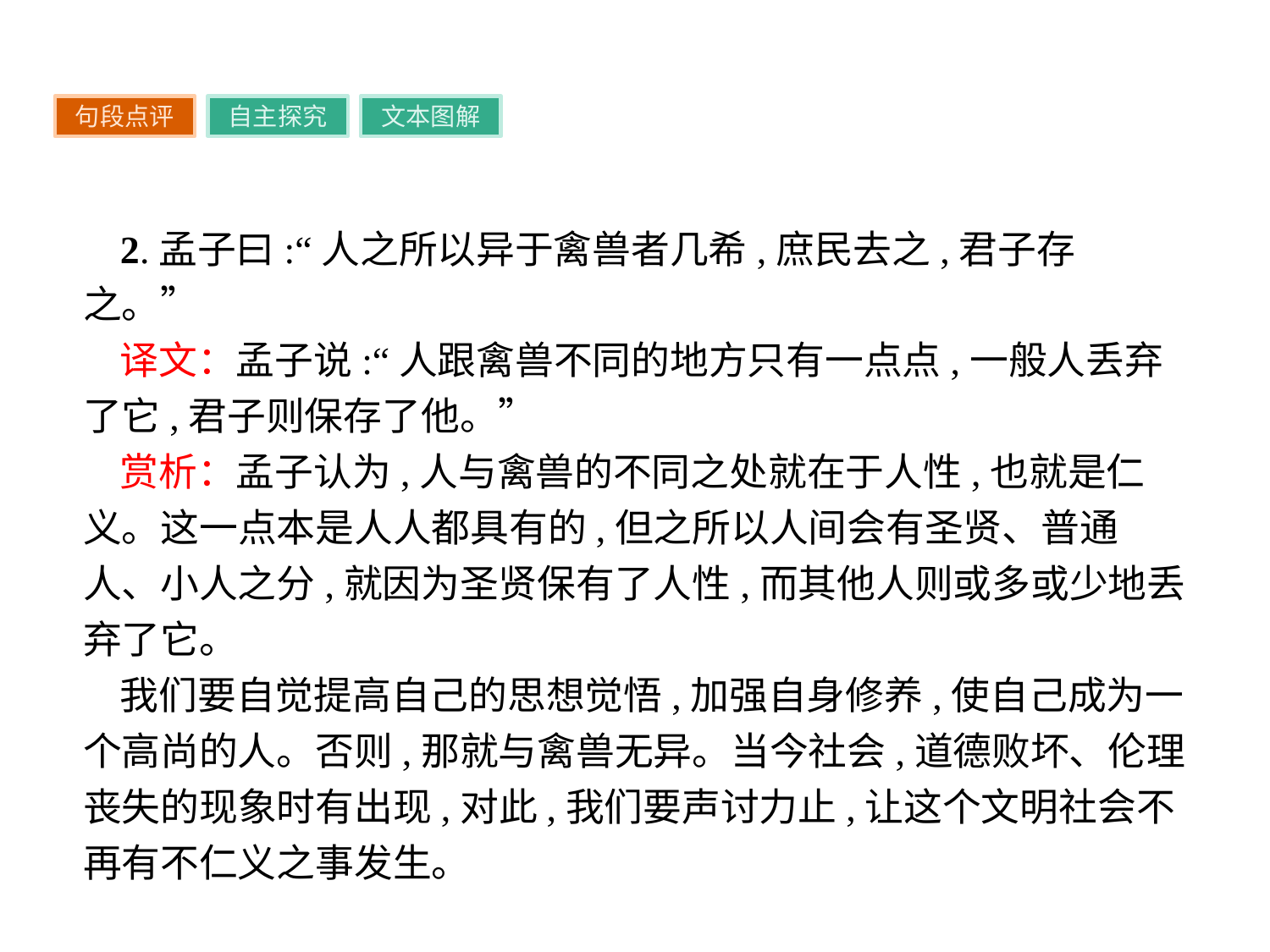

句段点评
自主探究
文本图解
2.孟子曰:“人之所以异于禽兽者几希,庶民去之,君子存之。”
译文：孟子说:“人跟禽兽不同的地方只有一点点,一般人丢弃了它,君子则保存了他。”
赏析：孟子认为,人与禽兽的不同之处就在于人性,也就是仁义。这一点本是人人都具有的,但之所以人间会有圣贤、普通人、小人之分,就因为圣贤保有了人性,而其他人则或多或少地丢弃了它。
我们要自觉提高自己的思想觉悟,加强自身修养,使自己成为一个高尚的人。否则,那就与禽兽无异。当今社会,道德败坏、伦理丧失的现象时有出现,对此,我们要声讨力止,让这个文明社会不再有不仁义之事发生。